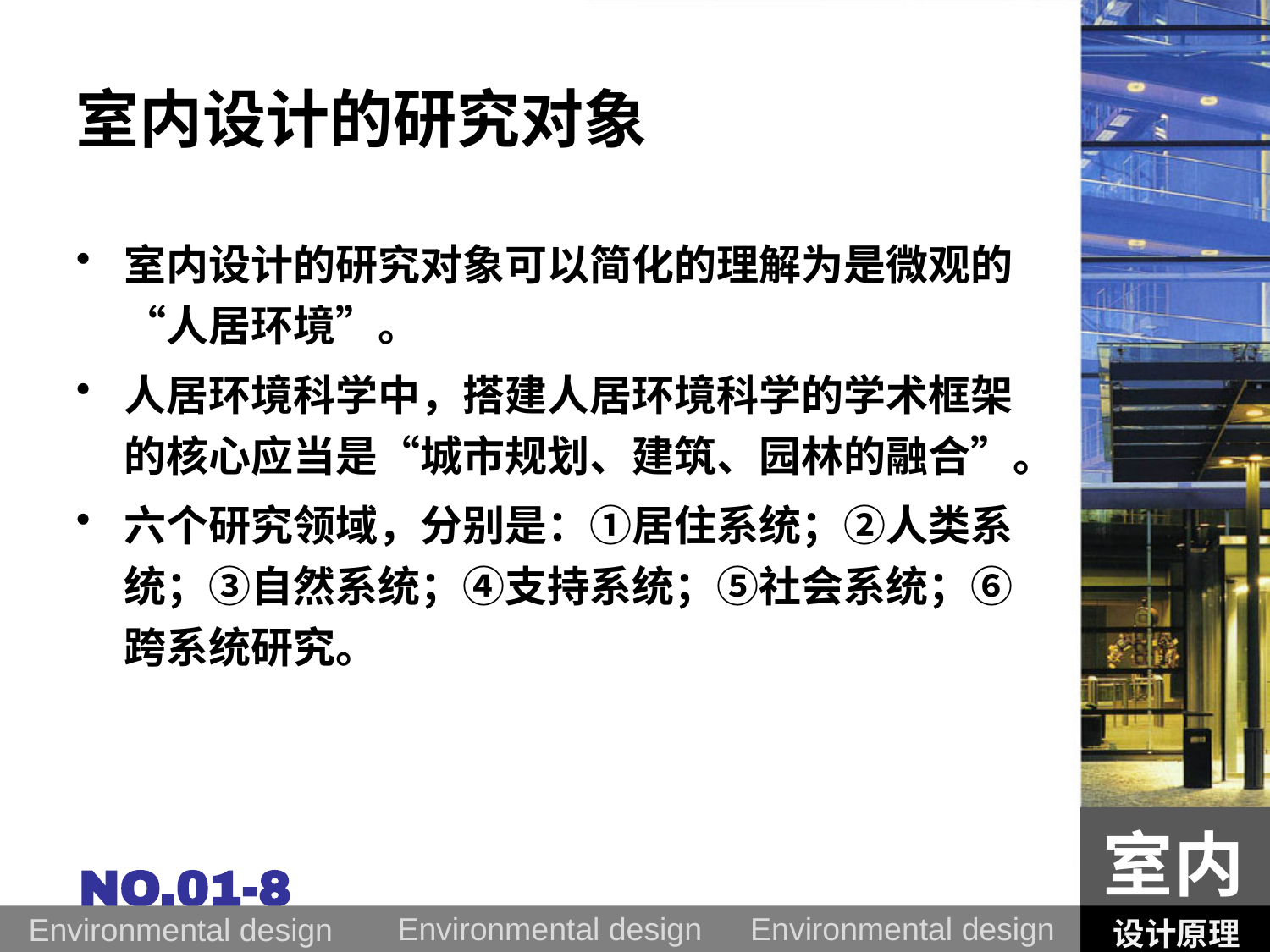

# 室内设计的研究对象
室内设计的研究对象可以简化的理解为是微观的“人居环境”。
人居环境科学中，搭建人居环境科学的学术框架的核心应当是“城市规划、建筑、园林的融合”。
六个研究领域，分别是：①居住系统；②人类系统；③自然系统；④支持系统；⑤社会系统；⑥跨系统研究。
室内

NO.01-8
设计原理
Environmental design
Environmental design
Environmental design